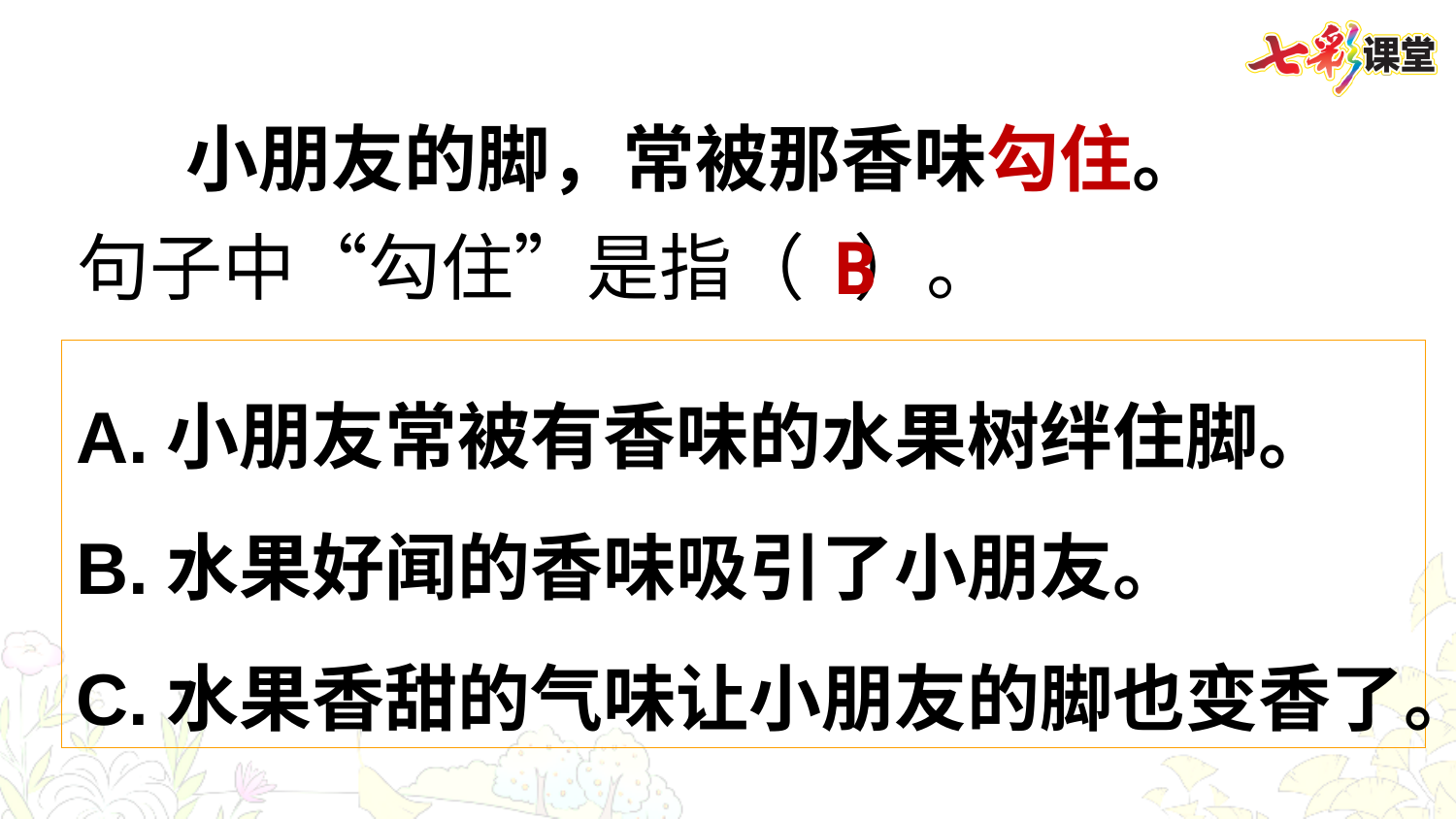

小朋友的脚，常被那香味勾住。
句子中“勾住”是指（   ）。
B
A.小朋友常被有香味的水果树绊住脚。
B.水果好闻的香味吸引了小朋友。
C.水果香甜的气味让小朋友的脚也变香了。